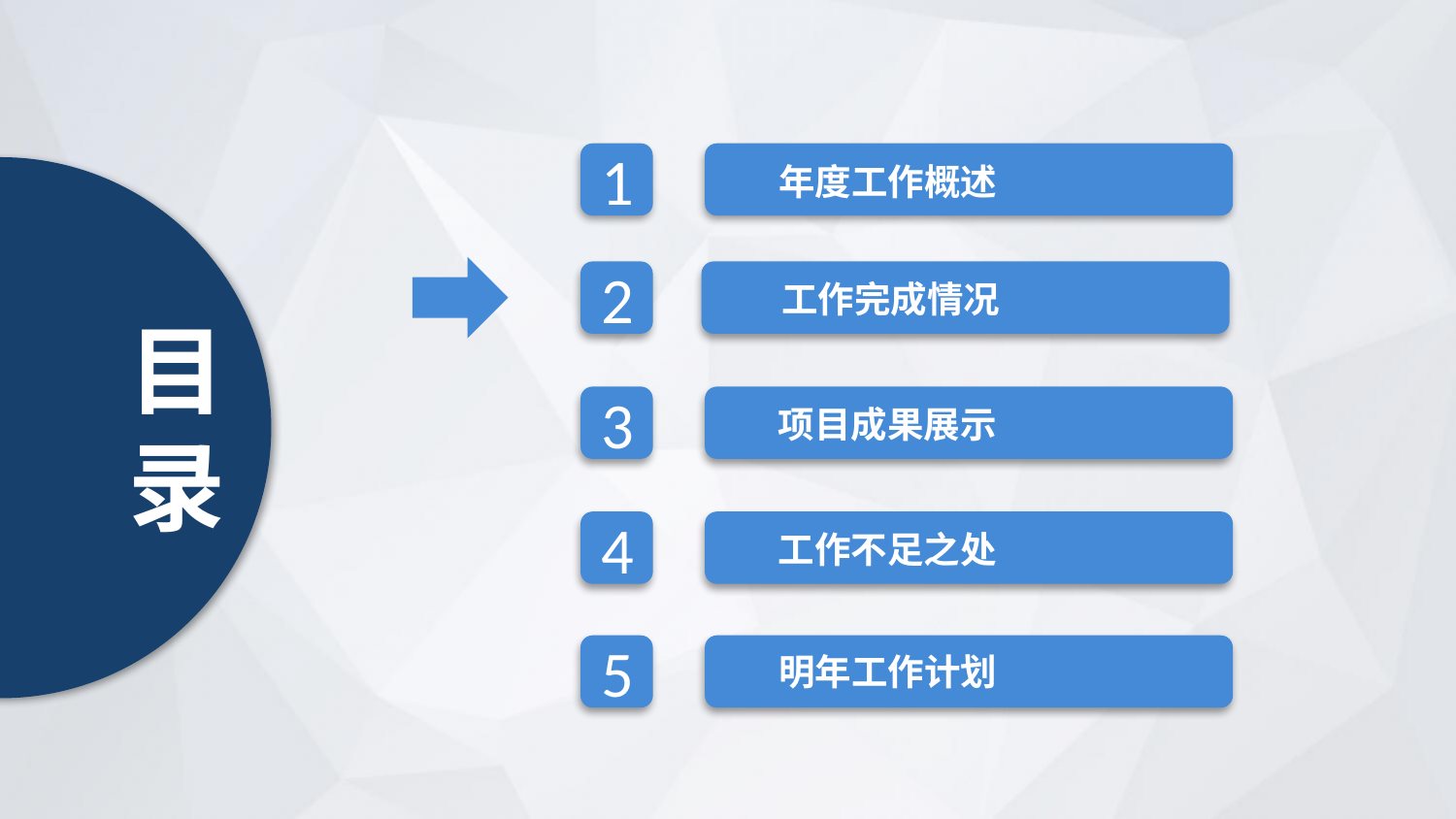

1

年度工作概述

目
录

2

工作完成情况
3

项目成果展示

工作不足之处
4
5

明年工作计划